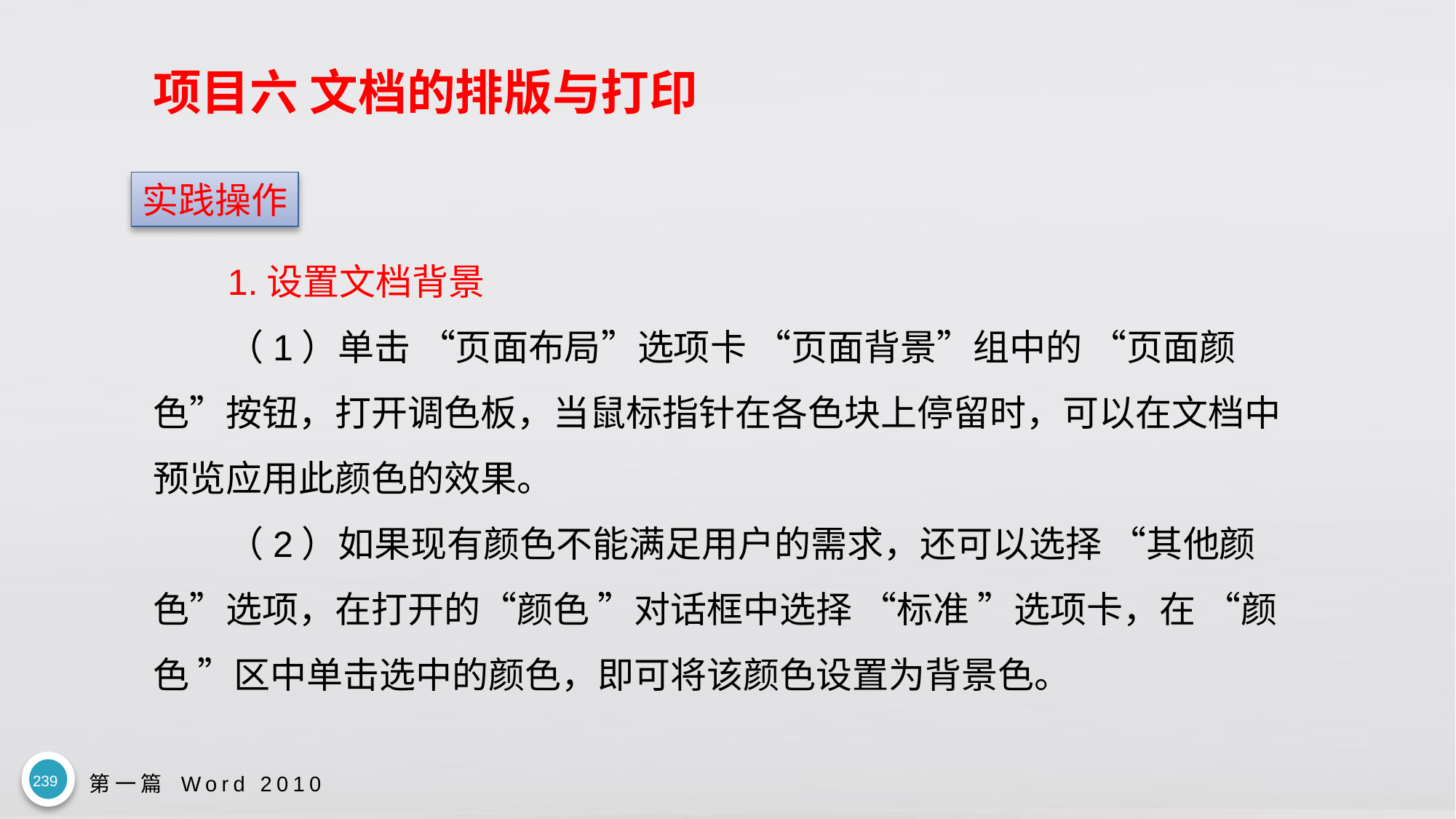

# 项目六 文档的排版与打印
实践操作
1.设置文档背景
（1）单击 “页面布局”选项卡 “页面背景”组中的 “页面颜色”按钮，打开调色板，当鼠标指针在各色块上停留时，可以在文档中预览应用此颜色的效果。
（2）如果现有颜色不能满足用户的需求，还可以选择 “其他颜色”选项，在打开的“颜色 ”对话框中选择 “标准 ”选项卡，在 “颜色 ”区中单击选中的颜色，即可将该颜色设置为背景色。
239